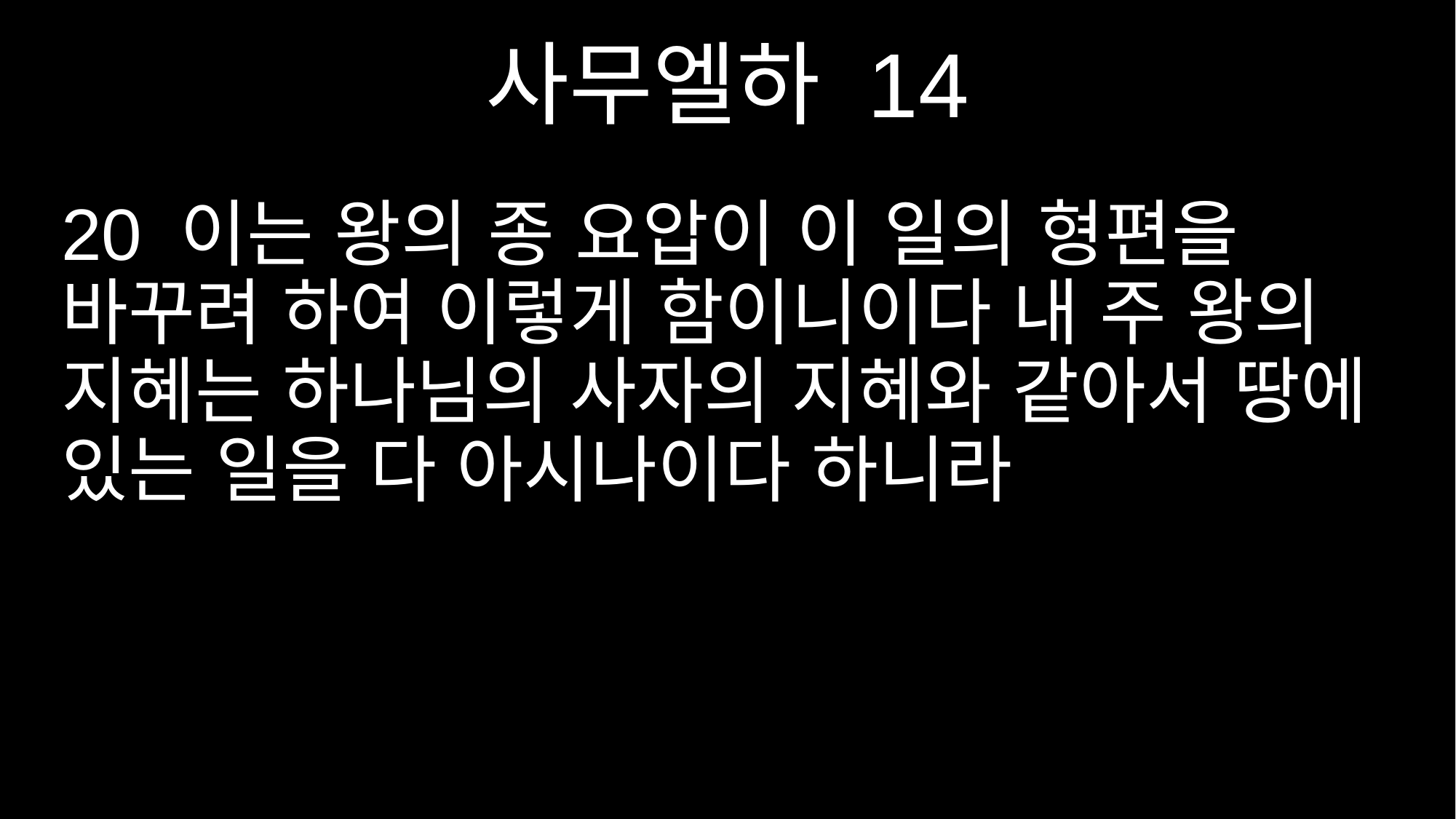

사무엘하 14
20 이는 왕의 종 요압이 이 일의 형편을 바꾸려 하여 이렇게 함이니이다 내 주 왕의 지혜는 하나님의 사자의 지혜와 같아서 땅에 있는 일을 다 아시나이다 하니라